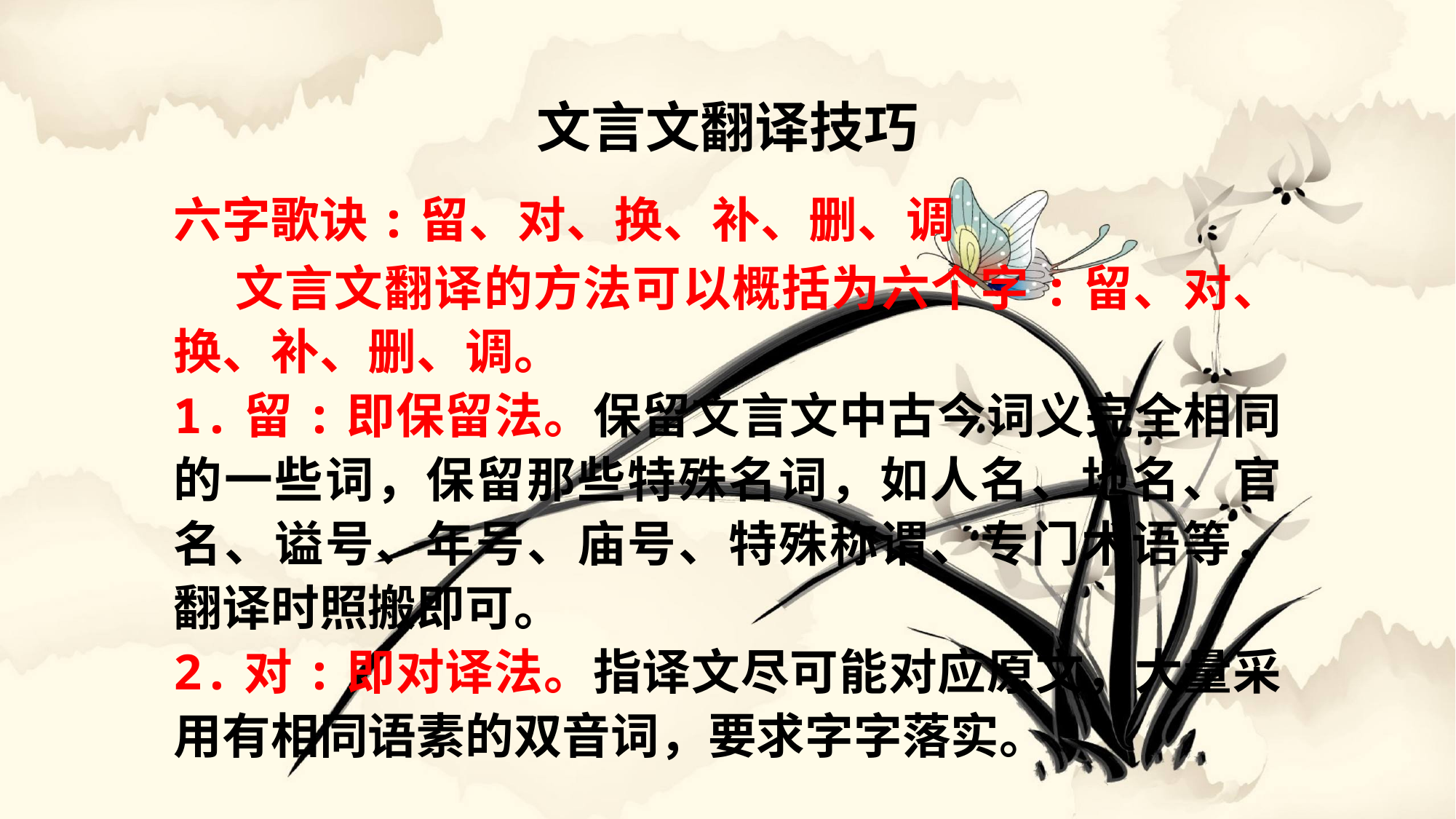

文言文翻译技巧
六字歌诀:留、对、换、补、删、调
    文言文翻译的方法可以概括为六个字:留、对、换、补、删、调。
1.留:即保留法。保留文言文中古今词义完全相同的一些词，保留那些特殊名词，如人名、地名、官名、谥号、年号、庙号、特殊称谓、专门术语等，翻译时照搬即可。
2.对:即对译法。指译文尽可能对应原文，大量采用有相同语素的双音词，要求字字落实。